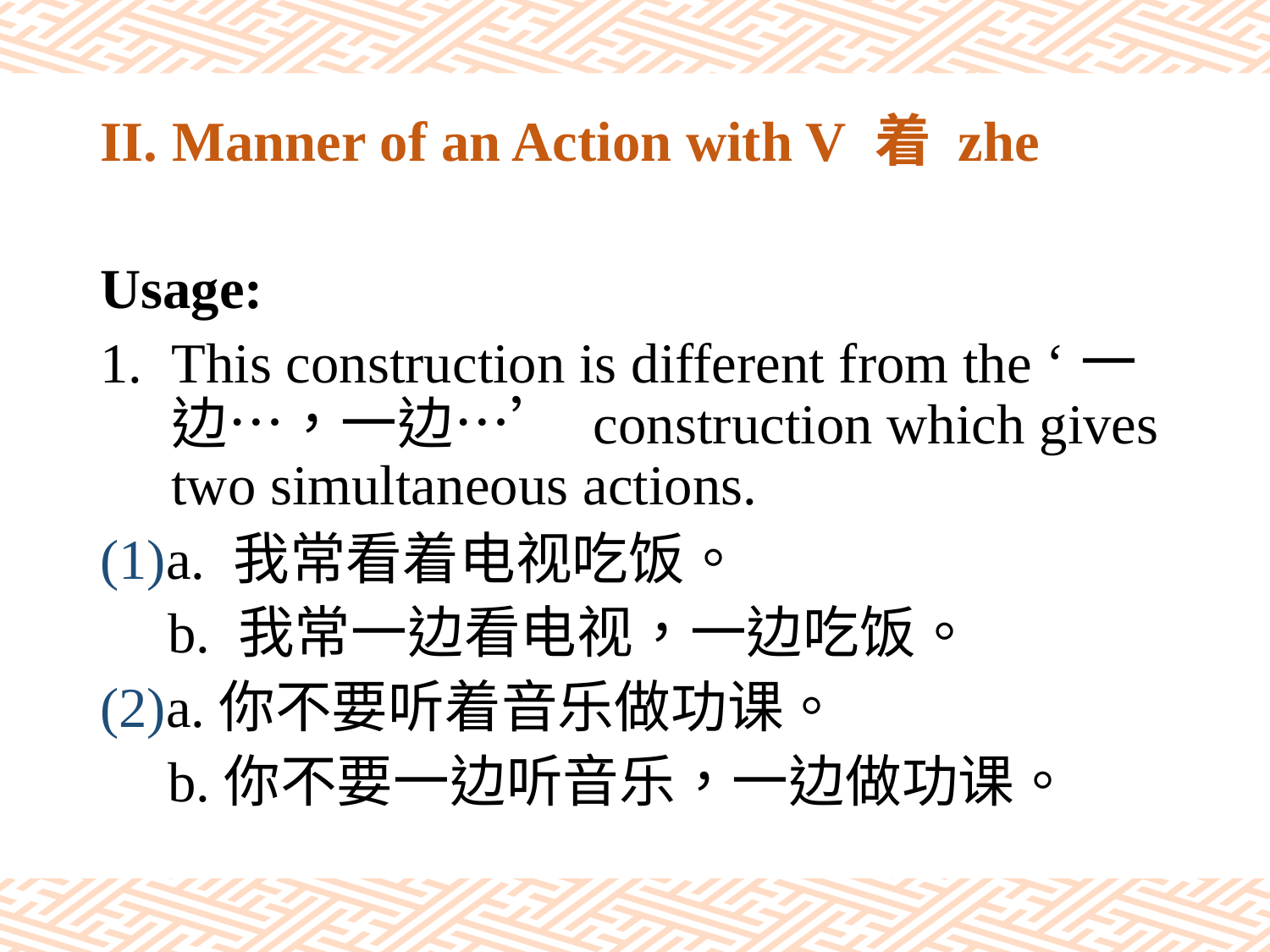

# II. Manner of an Action with V 着 zhe
Usage:
This construction is different from the ‘一边…，一边…’ construction which gives two simultaneous actions.
(1)a. 我常看着电视吃饭。
  b. 我常一边看电视，一边吃饭。
(2)a.你不要听着音乐做功课。
  b.你不要一边听音乐，一边做功课。